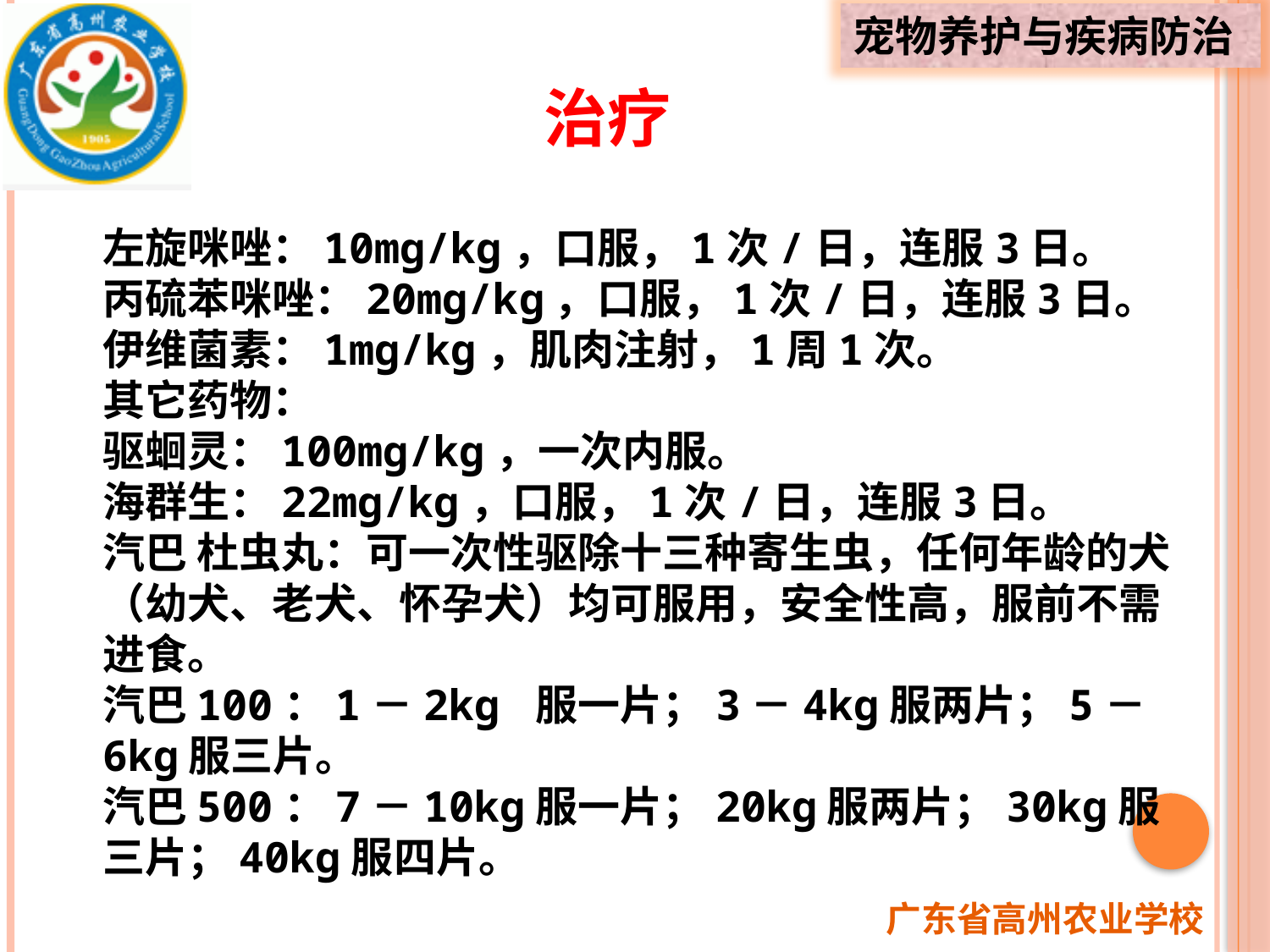

治疗

左旋咪唑：10mg/kg，口服，1次/日，连服3日。
丙硫苯咪唑：20mg/kg，口服，1次/日，连服3日。
伊维菌素：1mg/kg，肌肉注射，1周1次。
其它药物：
驱蛔灵：100mg/kg，一次内服。
海群生：22mg/kg，口服，1次/日，连服3日。
汽巴 杜虫丸：可一次性驱除十三种寄生虫，任何年龄的犬（幼犬、老犬、怀孕犬）均可服用，安全性高，服前不需进食。
汽巴100：1－2kg 服一片；3－4kg服两片；5－6kg服三片。
汽巴500：7－10kg服一片；20kg服两片；30kg服三片；40kg服四片。